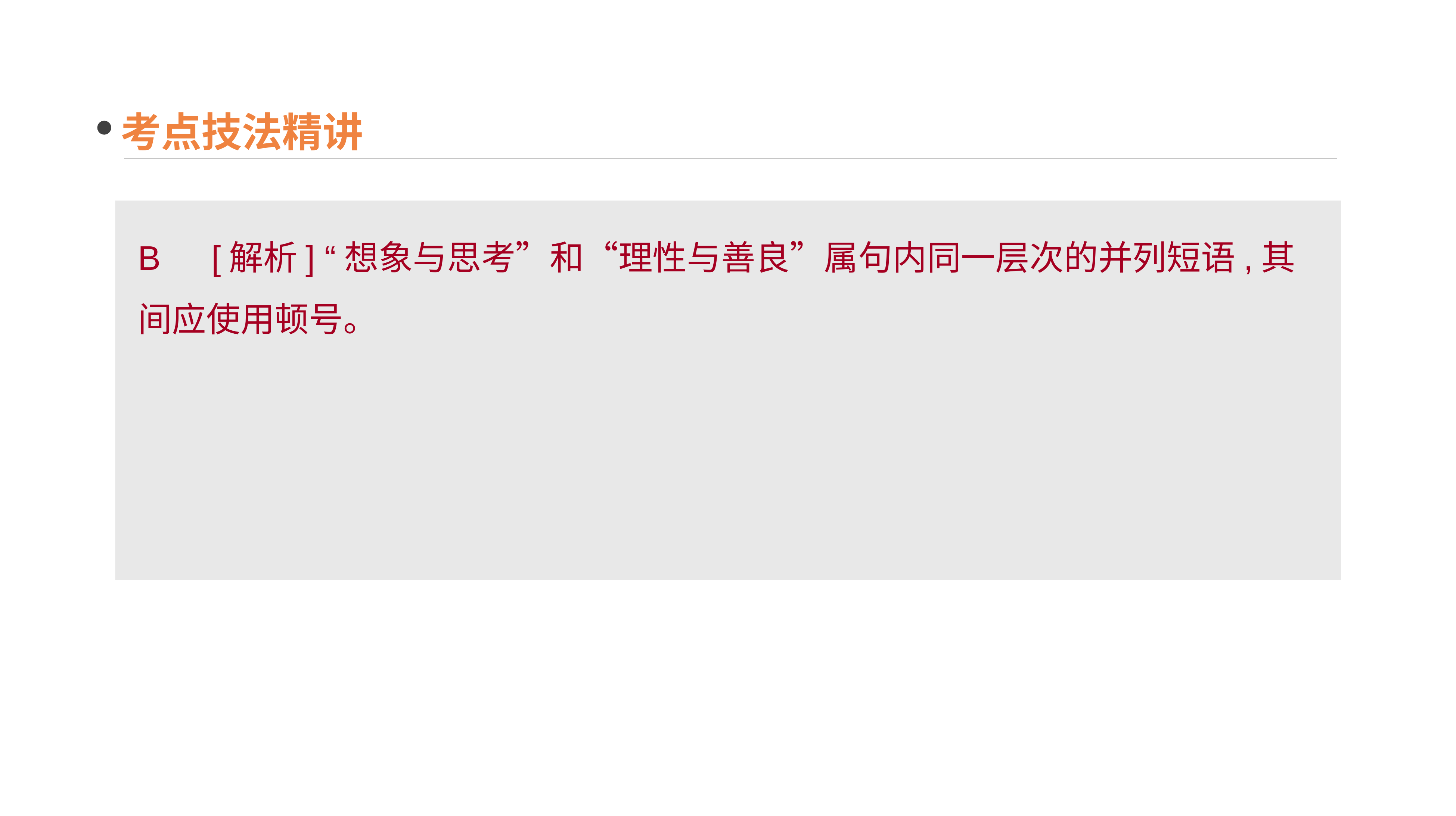

考点技法精讲

B　[解析] “想象与思考”和“理性与善良”属句内同一层次的并列短语,其间应使用顿号。